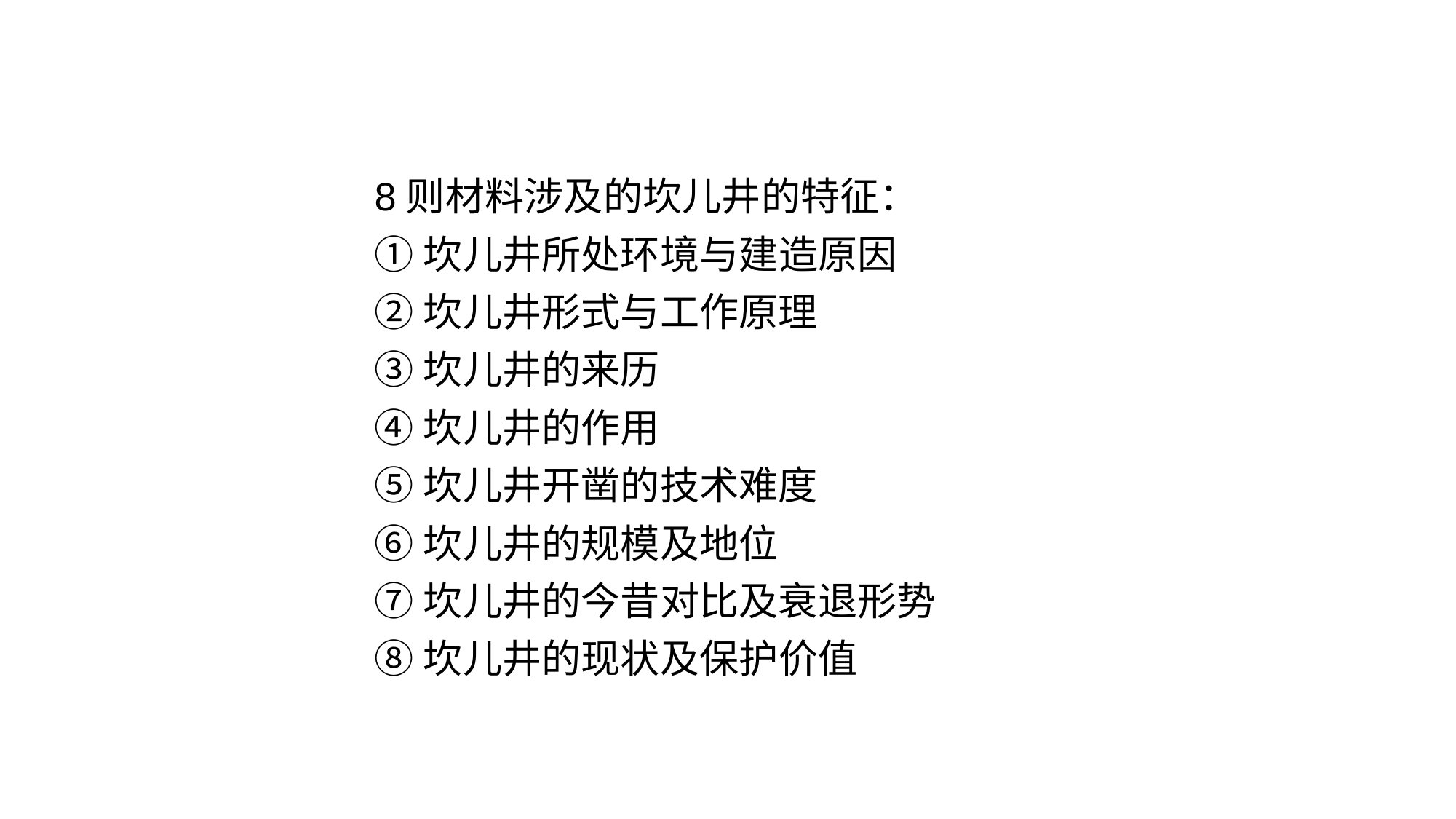

8则材料涉及的坎儿井的特征：
①坎儿井所处环境与建造原因
②坎儿井形式与工作原理
③坎儿井的来历
④坎儿井的作用
⑤坎儿井开凿的技术难度
⑥坎儿井的规模及地位
⑦坎儿井的今昔对比及衰退形势
⑧坎儿井的现状及保护价值